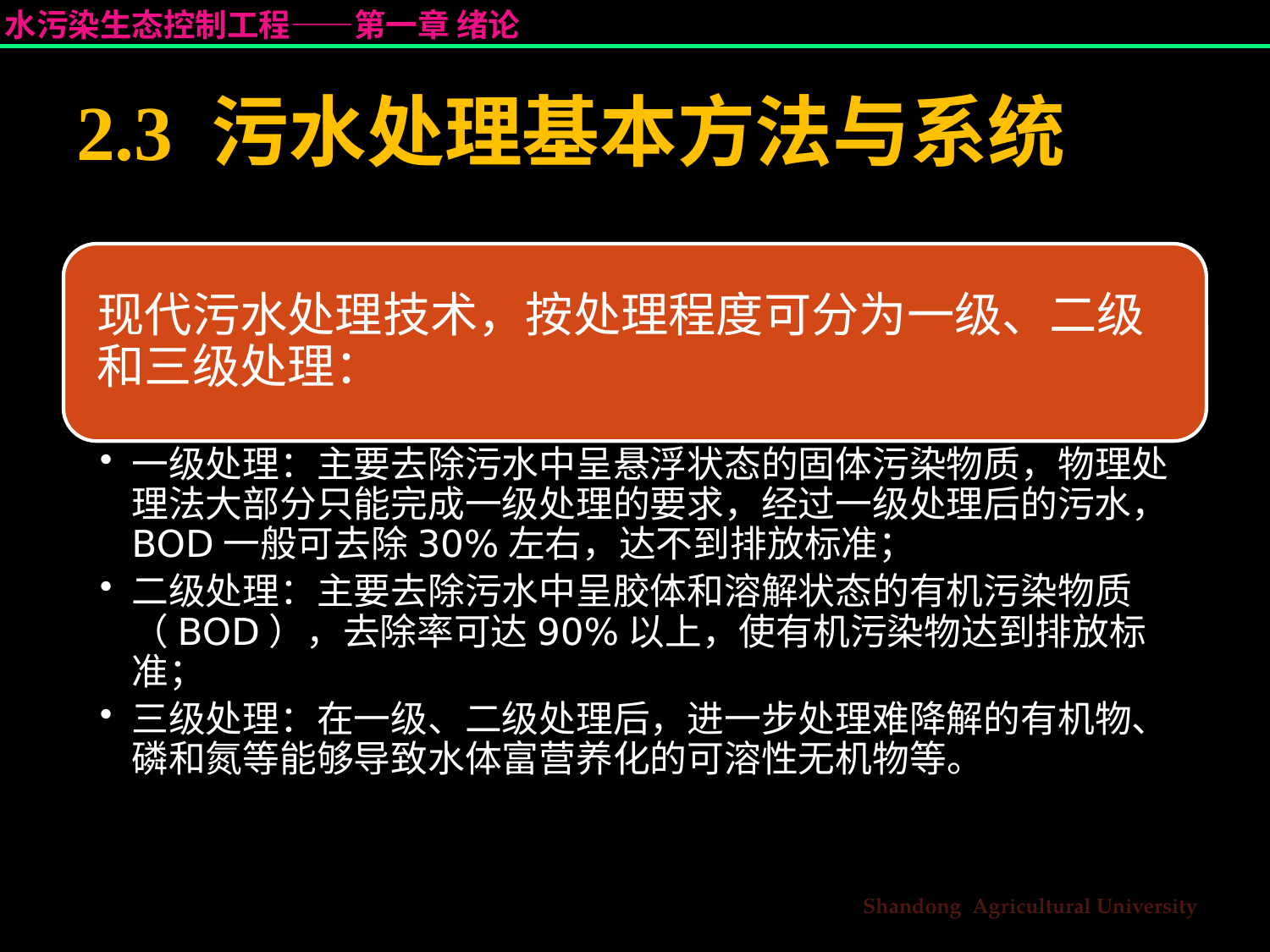

# 2.3 污水处理基本方法与系统
现代污水处理技术，按处理程度可分为一级、二级和三级处理：
一级处理：主要去除污水中呈悬浮状态的固体污染物质，物理处理法大部分只能完成一级处理的要求，经过一级处理后的污水，BOD一般可去除30%左右，达不到排放标准；
二级处理：主要去除污水中呈胶体和溶解状态的有机污染物质（BOD），去除率可达90%以上，使有机污染物达到排放标准；
三级处理：在一级、二级处理后，进一步处理难降解的有机物、磷和氮等能够导致水体富营养化的可溶性无机物等。